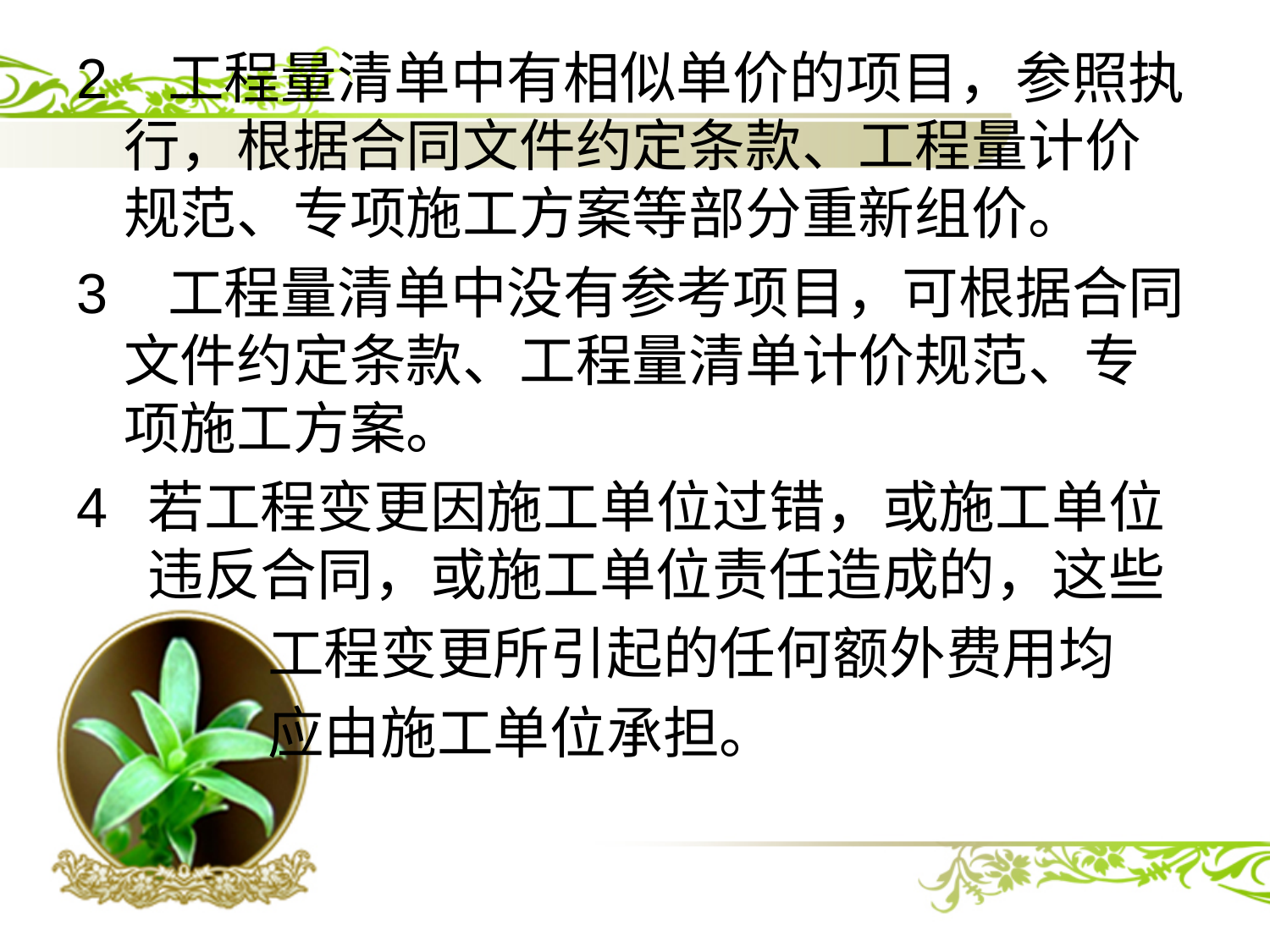

2   工程量清单中有相似单价的项目，参照执行，根据合同文件约定条款、工程量计价规范、专项施工方案等部分重新组价。
3   工程量清单中没有参考项目，可根据合同文件约定条款、工程量清单计价规范、专项施工方案。
若工程变更因施工单位过错，或施工单位违反合同，或施工单位责任造成的，这些
              工程变更所引起的任何额外费用均
              应由施工单位承担。